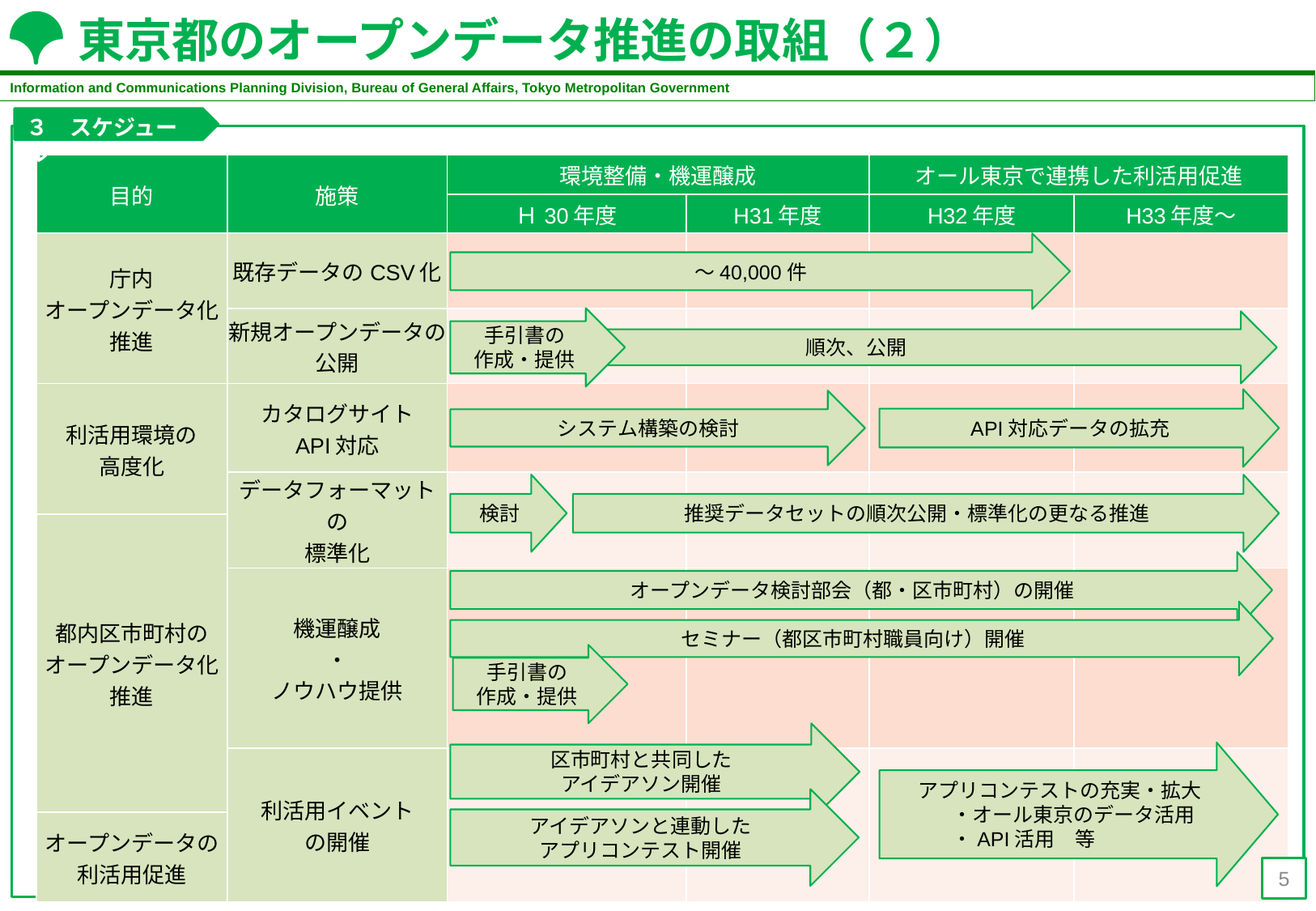

# 東京都のオープンデータ推進の取組（２）
３　スケジュール

| 目的 | 施策 | 環境整備・機運醸成 |  | オール東京で連携した利活用促進 |  |
| --- | --- | --- | --- | --- | --- |
|  |  | Ｈ30年度 | H31年度 | H32年度 | H33年度～ |
| 庁内 オープンデータ化推進 | 既存データのCSV化 |  |  |  |  |
|  | 新規オープンデータの公開 |  |  |  |  |
| 利活用環境の 高度化 | カタログサイト API対応 |  |  |  |  |
|  | データフォーマットの 標準化 |  |  |  |  |
| 都内区市町村のオープンデータ化推進 |  |  |  |  |  |
|  | 機運醸成 ・ ノウハウ提供 |  |  |  |  |
|  | 利活用イベント の開催 |  |  |  |  |
| オープンデータの 利活用促進 |  |  |  |  |  |
～40,000件
手引書の
作成・提供
順次、公開
API対応データの拡充
システム構築の検討
検討
推奨データセットの順次公開・標準化の更なる推進
オープンデータ検討部会（都・区市町村）の開催
セミナー（都区市町村職員向け）開催
手引書の
作成・提供
区市町村と共同した
アイデアソン開催
アプリコンテストの充実・拡大
　　　・オール東京のデータ活用
　　　・API活用　等
アイデアソンと連動した
アプリコンテスト開催
5